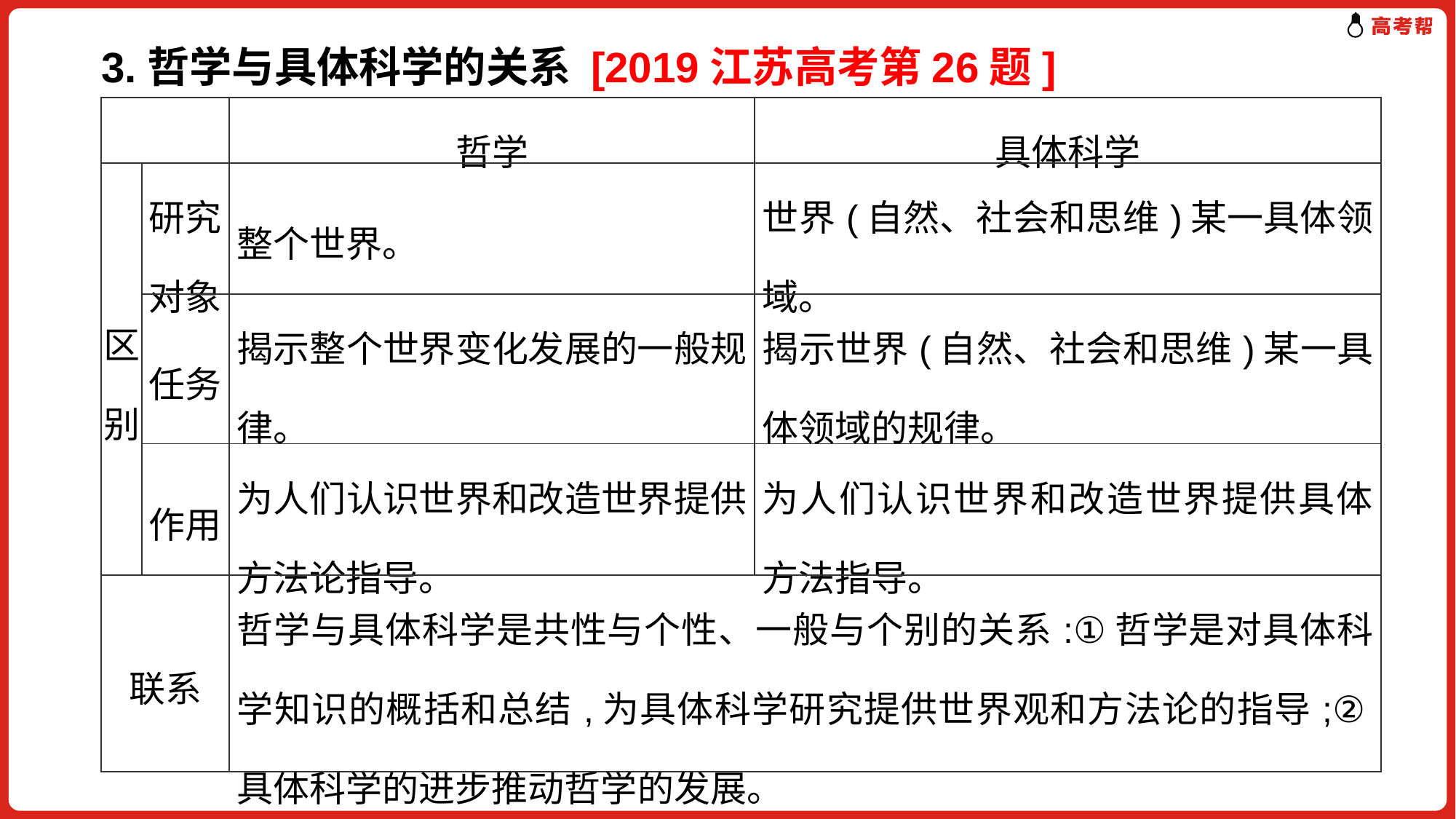

3.哲学与具体科学的关系 [2019江苏高考第26题]
|  |  | 哲学 | 具体科学 |
| --- | --- | --- | --- |
| 区别 | 研究对象 | 整个世界。 | 世界(自然、社会和思维)某一具体领域。 |
|  | 任务 | 揭示整个世界变化发展的一般规律。 | 揭示世界(自然、社会和思维)某一具体领域的规律。 |
|  | 作用 | 为人们认识世界和改造世界提供方法论指导。 | 为人们认识世界和改造世界提供具体方法指导。 |
| 联系 |  | 哲学与具体科学是共性与个性、一般与个别的关系:①哲学是对具体科学知识的概括和总结,为具体科学研究提供世界观和方法论的指导;②具体科学的进步推动哲学的发展。 |  |